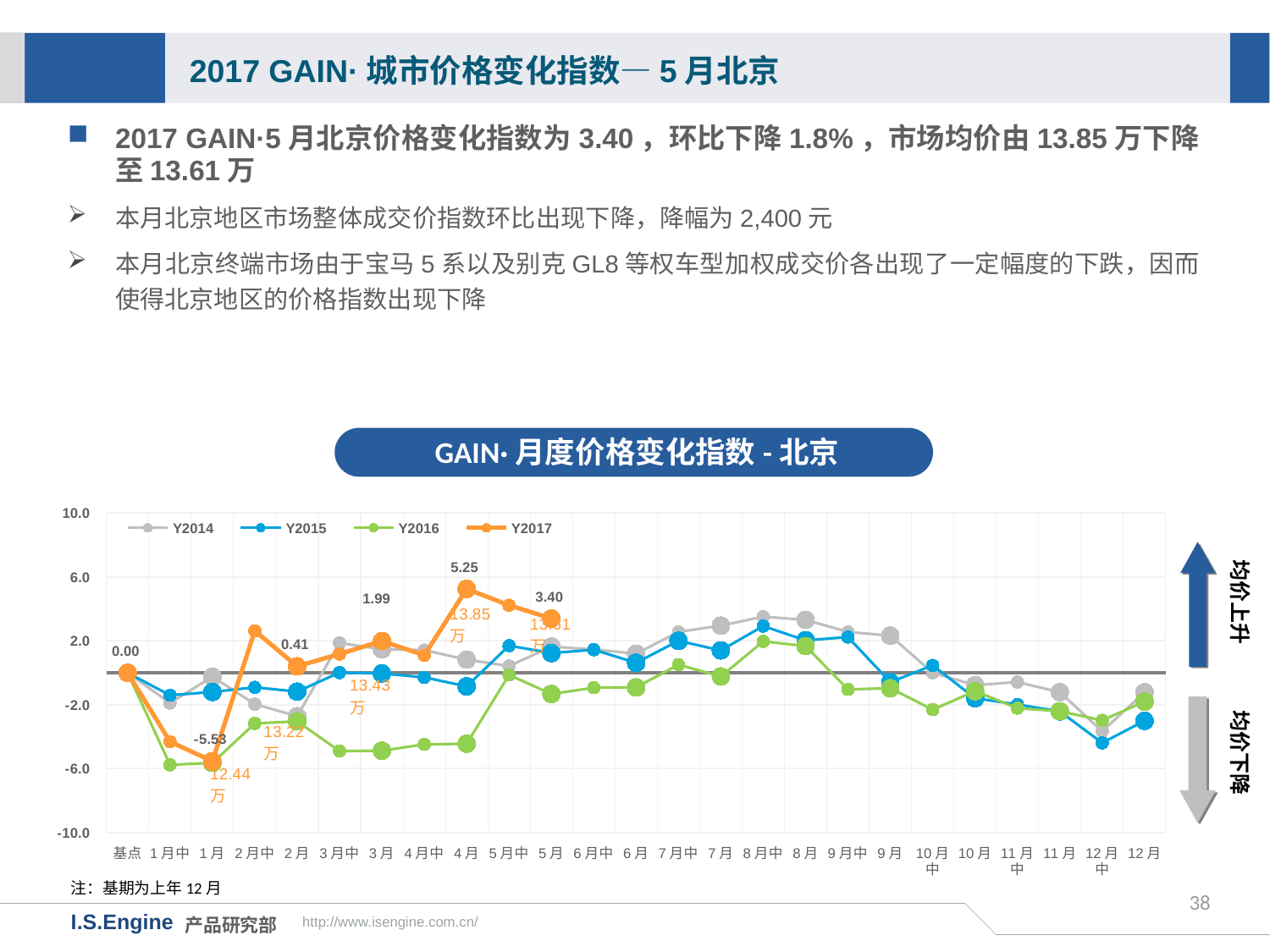

2017 GAIN·城市价格变化指数—5月北京
2017 GAIN·5月北京价格变化指数为3.40，环比下降1.8%，市场均价由13.85万下降至13.61万
本月北京地区市场整体成交价指数环比出现下降，降幅为2,400元
本月北京终端市场由于宝马5系以及别克GL8等权车型加权成交价各出现了一定幅度的下跌，因而使得北京地区的价格指数出现下降

GAIN·月度价格变化指数-北京

[unsupported chart]

均价上升

均价下降

注：基期为上年12月
38